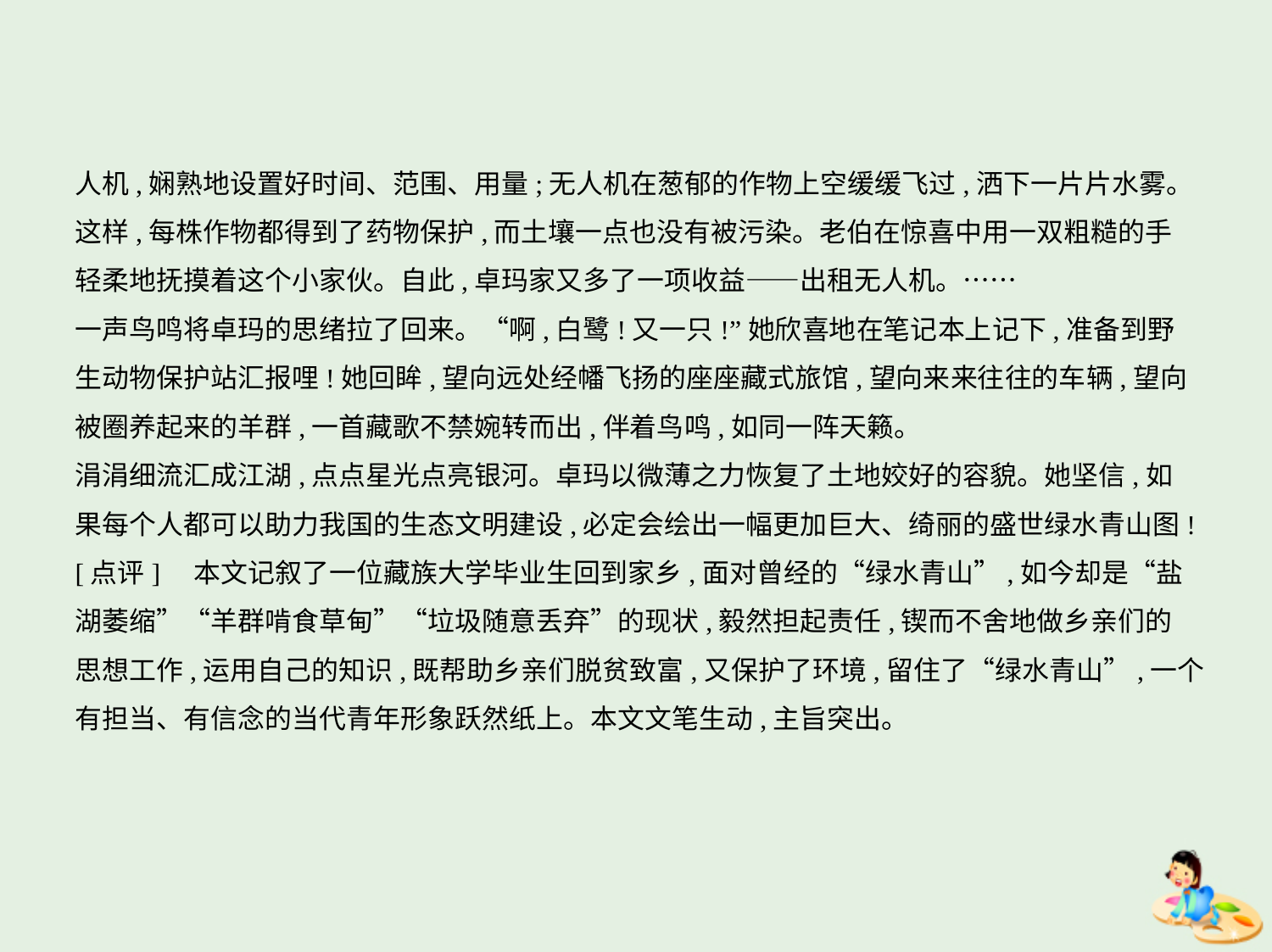

人机,娴熟地设置好时间、范围、用量;无人机在葱郁的作物上空缓缓飞过,洒下一片片水雾。
这样,每株作物都得到了药物保护,而土壤一点也没有被污染。老伯在惊喜中用一双粗糙的手
轻柔地抚摸着这个小家伙。自此,卓玛家又多了一项收益——出租无人机。……
一声鸟鸣将卓玛的思绪拉了回来。“啊,白鹭!又一只!”她欣喜地在笔记本上记下,准备到野
生动物保护站汇报哩!她回眸,望向远处经幡飞扬的座座藏式旅馆,望向来来往往的车辆,望向
被圈养起来的羊群,一首藏歌不禁婉转而出,伴着鸟鸣,如同一阵天籁。
涓涓细流汇成江湖,点点星光点亮银河。卓玛以微薄之力恢复了土地姣好的容貌。她坚信,如
果每个人都可以助力我国的生态文明建设,必定会绘出一幅更加巨大、绮丽的盛世绿水青山图!
[点评]　本文记叙了一位藏族大学毕业生回到家乡,面对曾经的“绿水青山”,如今却是“盐
湖萎缩”“羊群啃食草甸”“垃圾随意丢弃”的现状,毅然担起责任,锲而不舍地做乡亲们的
思想工作,运用自己的知识,既帮助乡亲们脱贫致富,又保护了环境,留住了“绿水青山”,一个
有担当、有信念的当代青年形象跃然纸上。本文文笔生动,主旨突出。